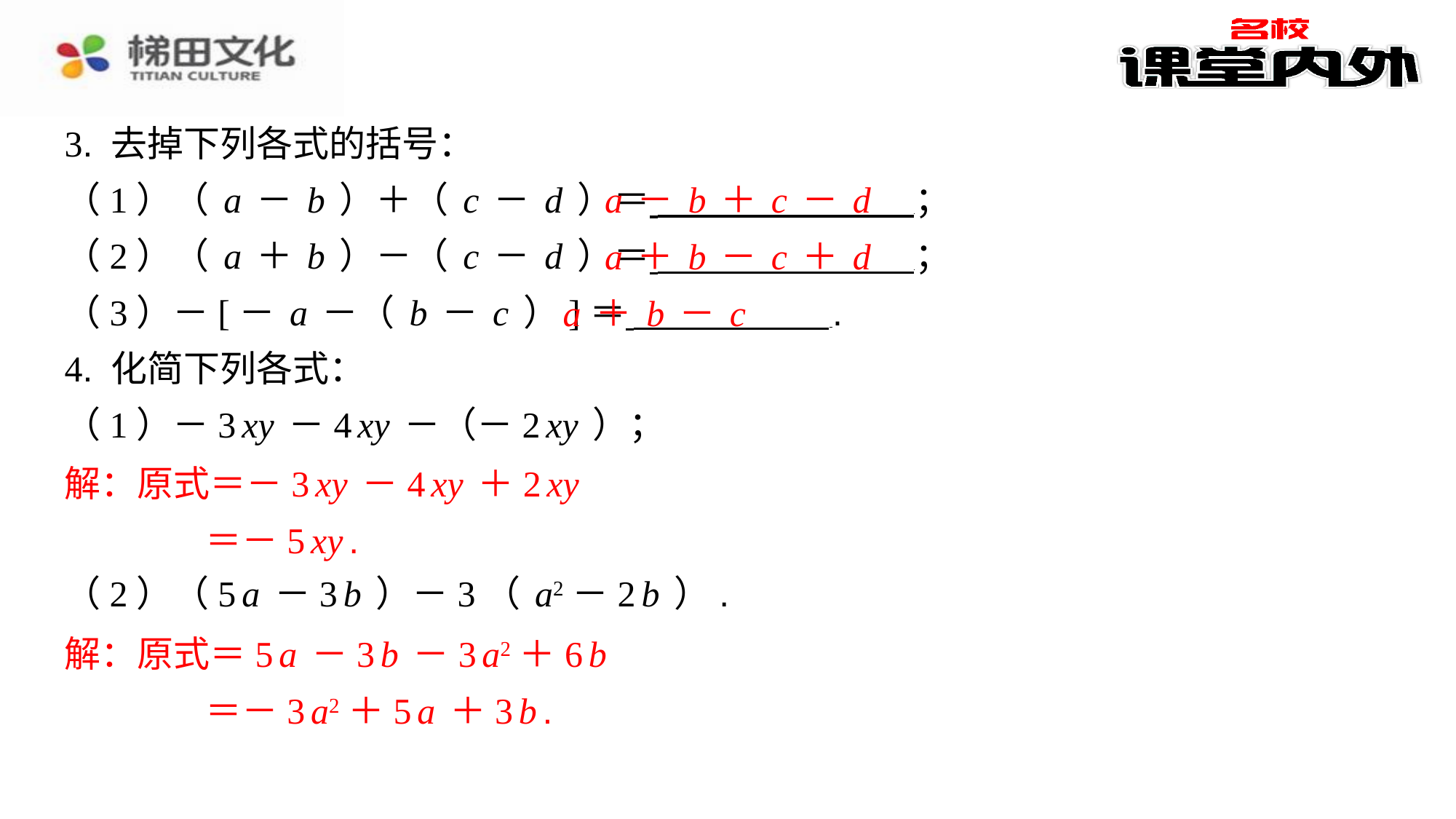

3. 去掉下列各式的括号：
（1）（a－b）＋（c－d）＝                                        ⁠；
（2）（a＋b）－（c－d）＝                                        ⁠；
（3）－[－a－（b－c）]＝                               ⁠.
4. 化简下列各式：
（1）－3xy－4xy－（－2xy）；
解：原式＝－3xy－4xy＋2xy
＝－5xy.
（2）（5a－3b）－3（a2－2b）.
解：原式＝5a－3b－3a2＋6b
＝－3a2＋5a＋3b.
a－b＋c－d
a＋b－c＋d
a＋b－c
解：原式＝－3xy－4xy＋2xy
＝－5xy.
解：原式＝5a－3b－3a2＋6b
＝－3a2＋5a＋3b.